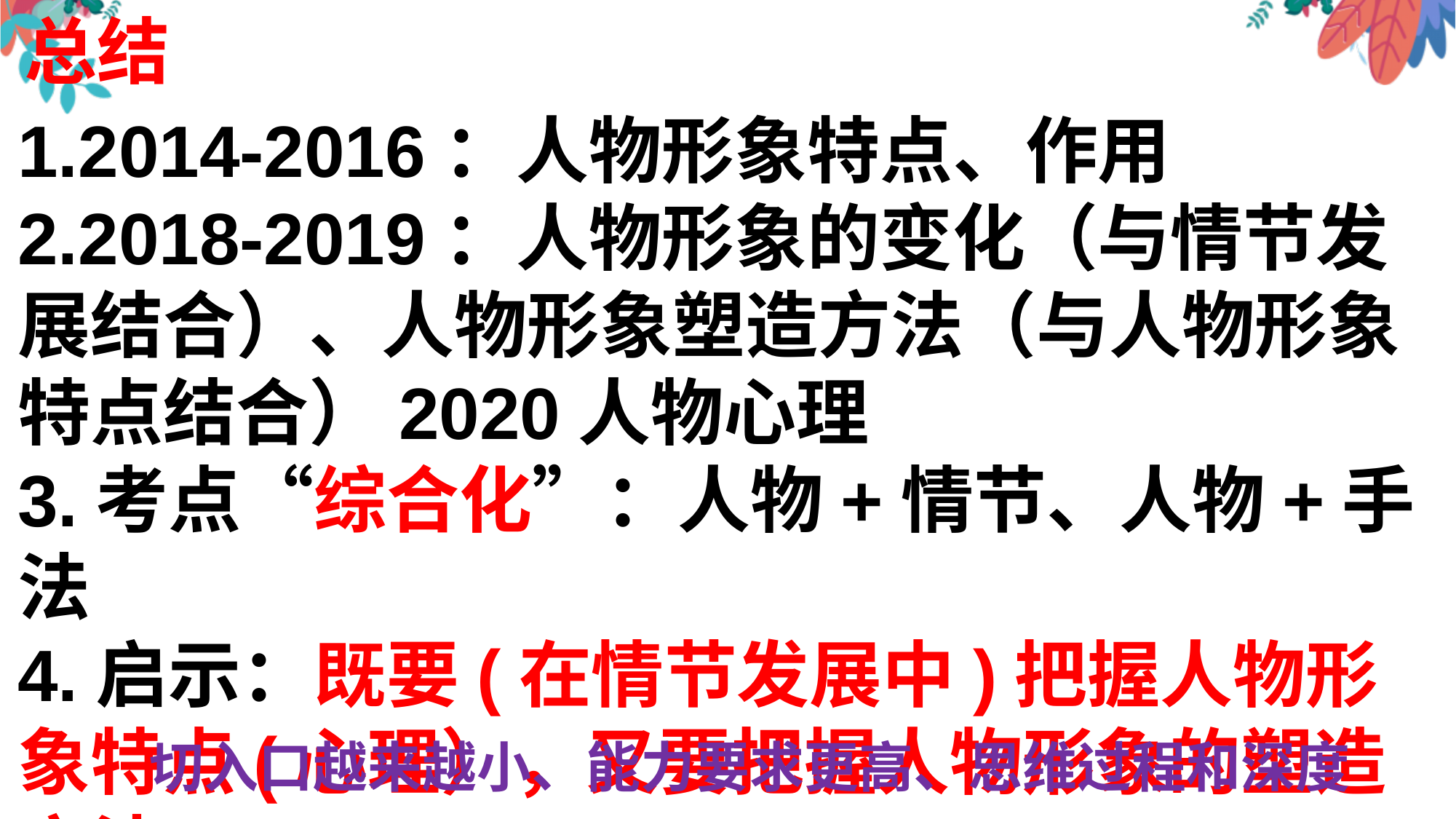

总结
1.2014-2016：人物形象特点、作用
2.2018-2019：人物形象的变化（与情节发展结合）、人物形象塑造方法（与人物形象特点结合）2020人物心理
3.考点“综合化”：人物+情节、人物+手法
4.启示：既要(在情节发展中)把握人物形象特点(心理），又要把握人物形象的塑造方法。
切入口越来越小、能力要求更高、思维过程和深度